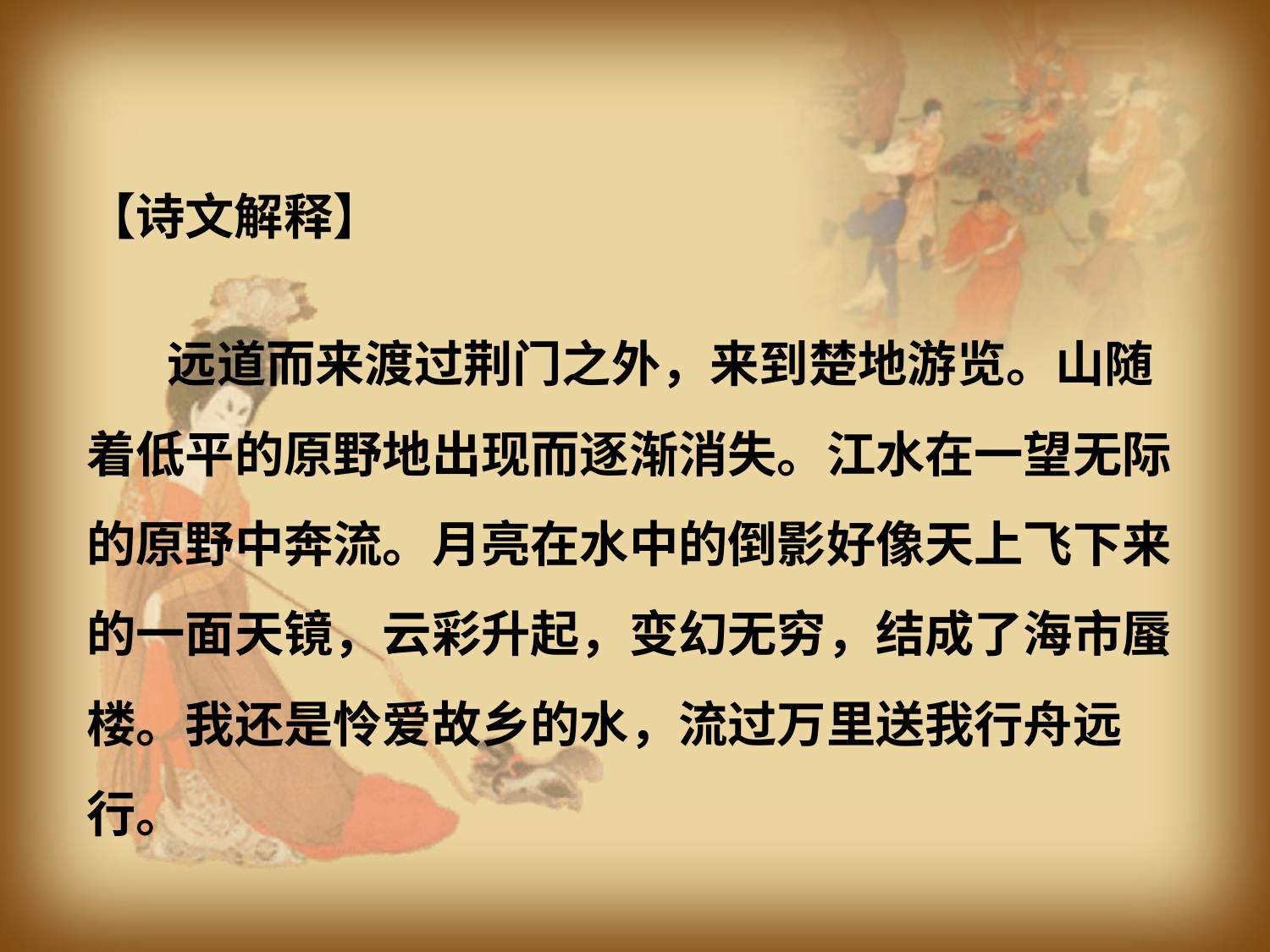

【诗文解释】
　　远道而来渡过荆门之外，来到楚地游览。山随着低平的原野地出现而逐渐消失。江水在一望无际的原野中奔流。月亮在水中的倒影好像天上飞下来的一面天镜，云彩升起，变幻无穷，结成了海市蜃楼。我还是怜爱故乡的水，流过万里送我行舟远行。